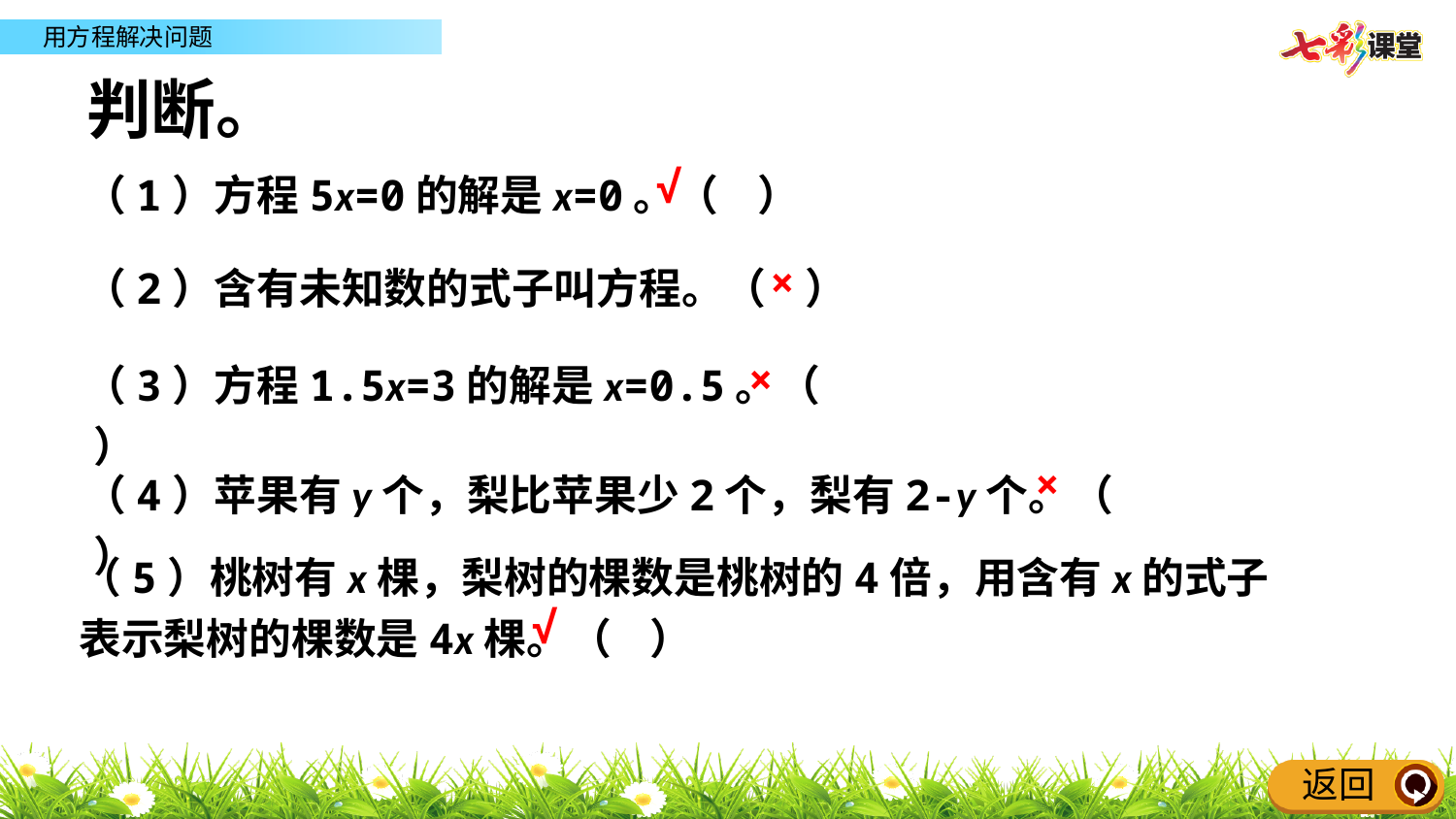

判断。
（1）方程5x=0的解是x=0。（    ）
√
（2）含有未知数的式子叫方程。（    ）
×
（3）方程1.5x=3的解是x=0.5。（    ）
×
×
（4）苹果有y个，梨比苹果少2个，梨有2-y个。（    ）
（5）桃树有x棵，梨树的棵数是桃树的4倍，用含有x的式子表示梨树的棵数是4x棵。（    ）
√